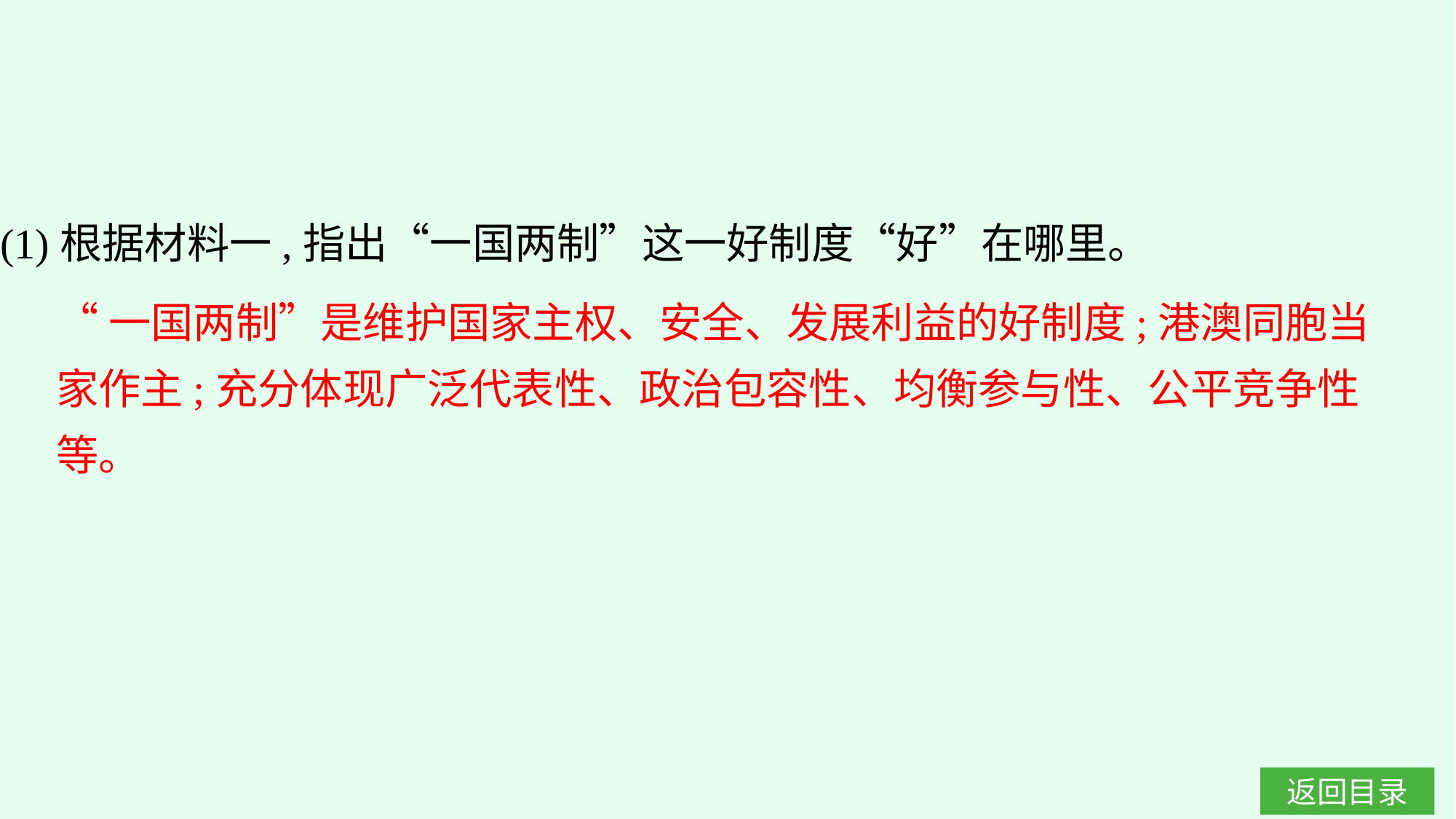

(1)根据材料一,指出“一国两制”这一好制度“好”在哪里。
“一国两制”是维护国家主权、安全、发展利益的好制度;港澳同胞当家作主;充分体现广泛代表性、政治包容性、均衡参与性、公平竞争性等。